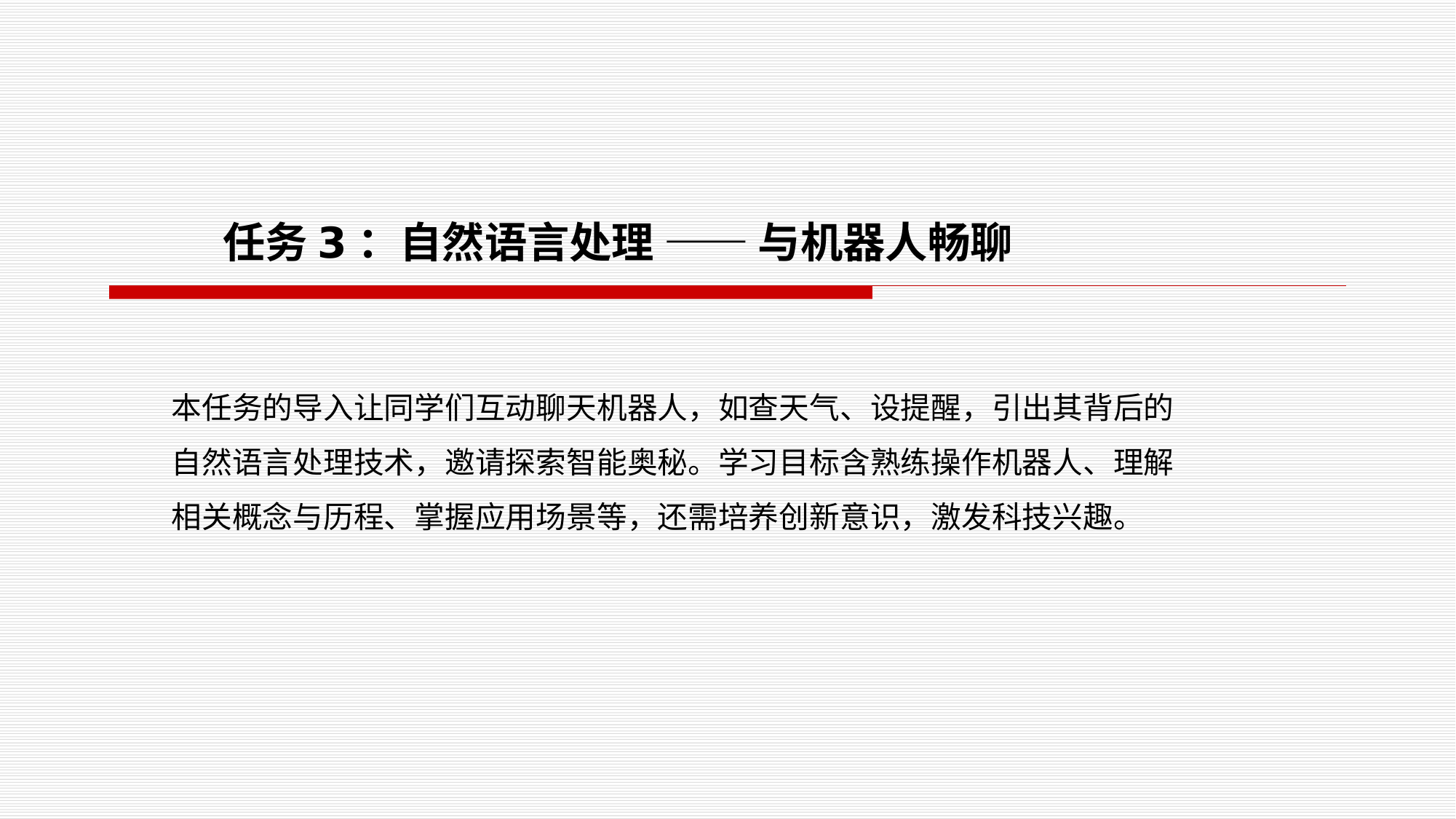

任务3：自然语言处理 —— 与机器人畅聊
本任务的导入让同学们互动聊天机器人，如查天气、设提醒，引出其背后的自然语言处理技术，邀请探索智能奥秘。学习目标含熟练操作机器人、理解相关概念与历程、掌握应用场景等，还需培养创新意识，激发科技兴趣。
2